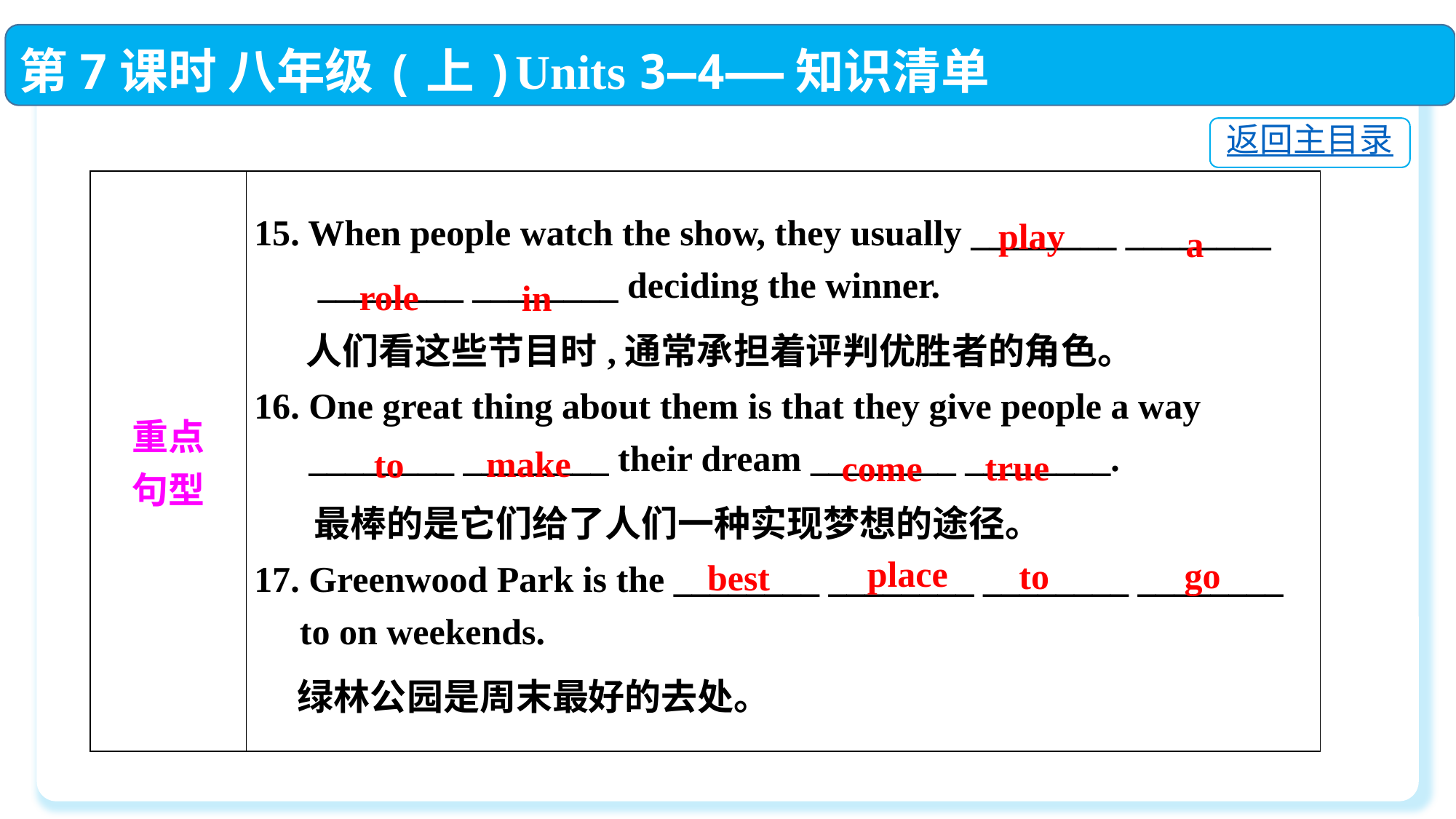

第7课时 八年级(上)Units 3—4——知识清单

返回主目录
| 重点 句型 | 15. When people watch the show, they usually \_\_\_\_\_\_\_\_ \_\_\_\_\_\_\_\_ \_\_\_\_\_\_\_\_ \_\_\_\_\_\_\_\_ deciding the winner.  人们看这些节目时,通常承担着评判优胜者的角色。 16. One great thing about them is that they give people a way \_\_\_\_\_\_\_\_ \_\_\_\_\_\_\_\_ their dream \_\_\_\_\_\_\_\_ \_\_\_\_\_\_\_\_.  最棒的是它们给了人们一种实现梦想的途径。 17. Greenwood Park is the \_\_\_\_\_\_\_\_ \_\_\_\_\_\_\_\_ \_\_\_\_\_\_\_\_ \_\_\_\_\_\_\_\_ to on weekends.  绿林公园是周末最好的去处。 |
| --- | --- |
play
a
role
in
make
to
true
come
place
go
to
best